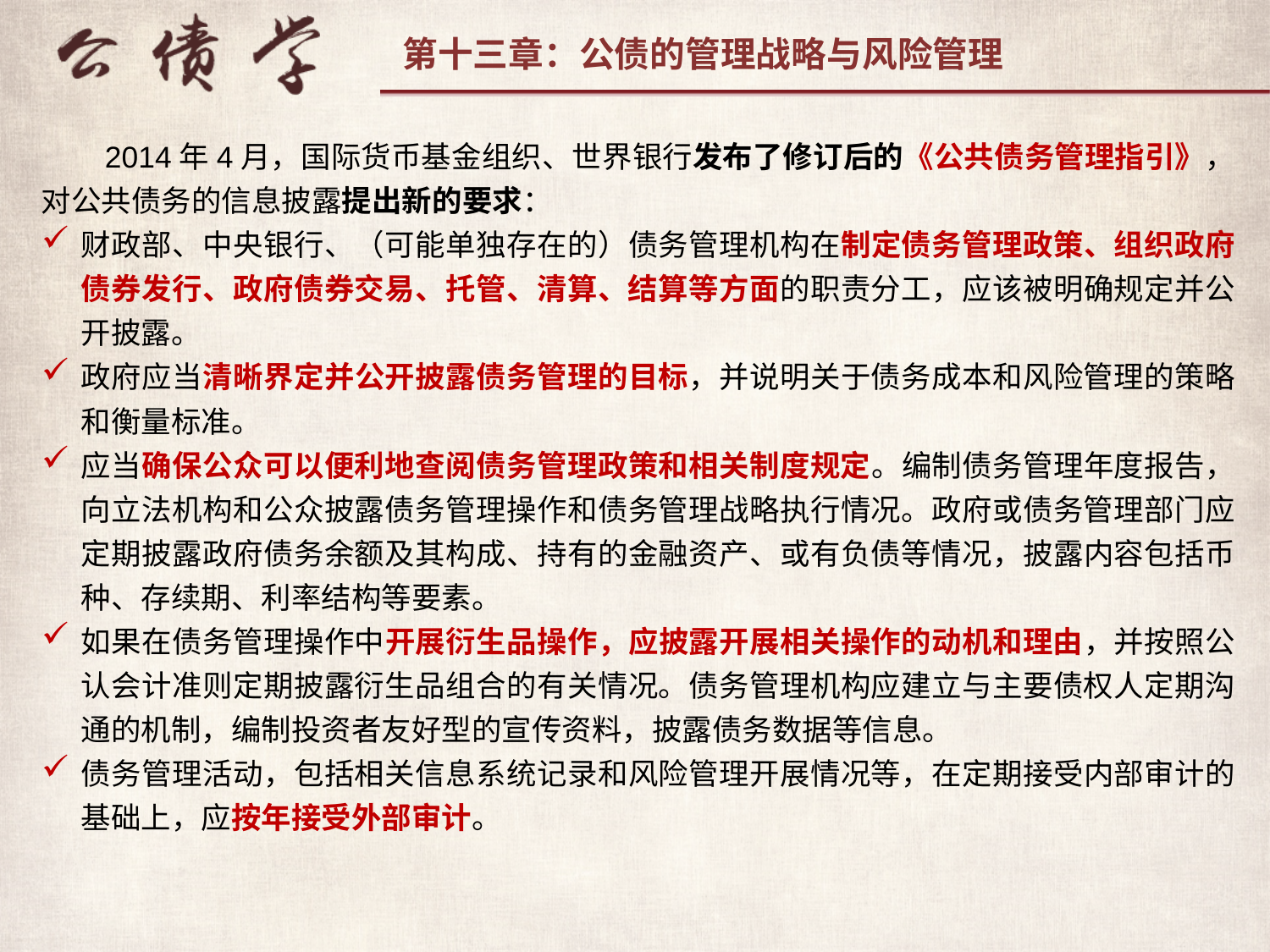

2014年4月，国际货币基金组织、世界银行发布了修订后的《公共债务管理指引》，对公共债务的信息披露提出新的要求：
财政部、中央银行、（可能单独存在的）债务管理机构在制定债务管理政策、组织政府债券发行、政府债券交易、托管、清算、结算等方面的职责分工，应该被明确规定并公开披露。
政府应当清晰界定并公开披露债务管理的目标，并说明关于债务成本和风险管理的策略和衡量标准。
应当确保公众可以便利地查阅债务管理政策和相关制度规定。编制债务管理年度报告，向立法机构和公众披露债务管理操作和债务管理战略执行情况。政府或债务管理部门应定期披露政府债务余额及其构成、持有的金融资产、或有负债等情况，披露内容包括币种、存续期、利率结构等要素。
如果在债务管理操作中开展衍生品操作，应披露开展相关操作的动机和理由，并按照公认会计准则定期披露衍生品组合的有关情况。债务管理机构应建立与主要债权人定期沟通的机制，编制投资者友好型的宣传资料，披露债务数据等信息。
债务管理活动，包括相关信息系统记录和风险管理开展情况等，在定期接受内部审计的基础上，应按年接受外部审计。
18